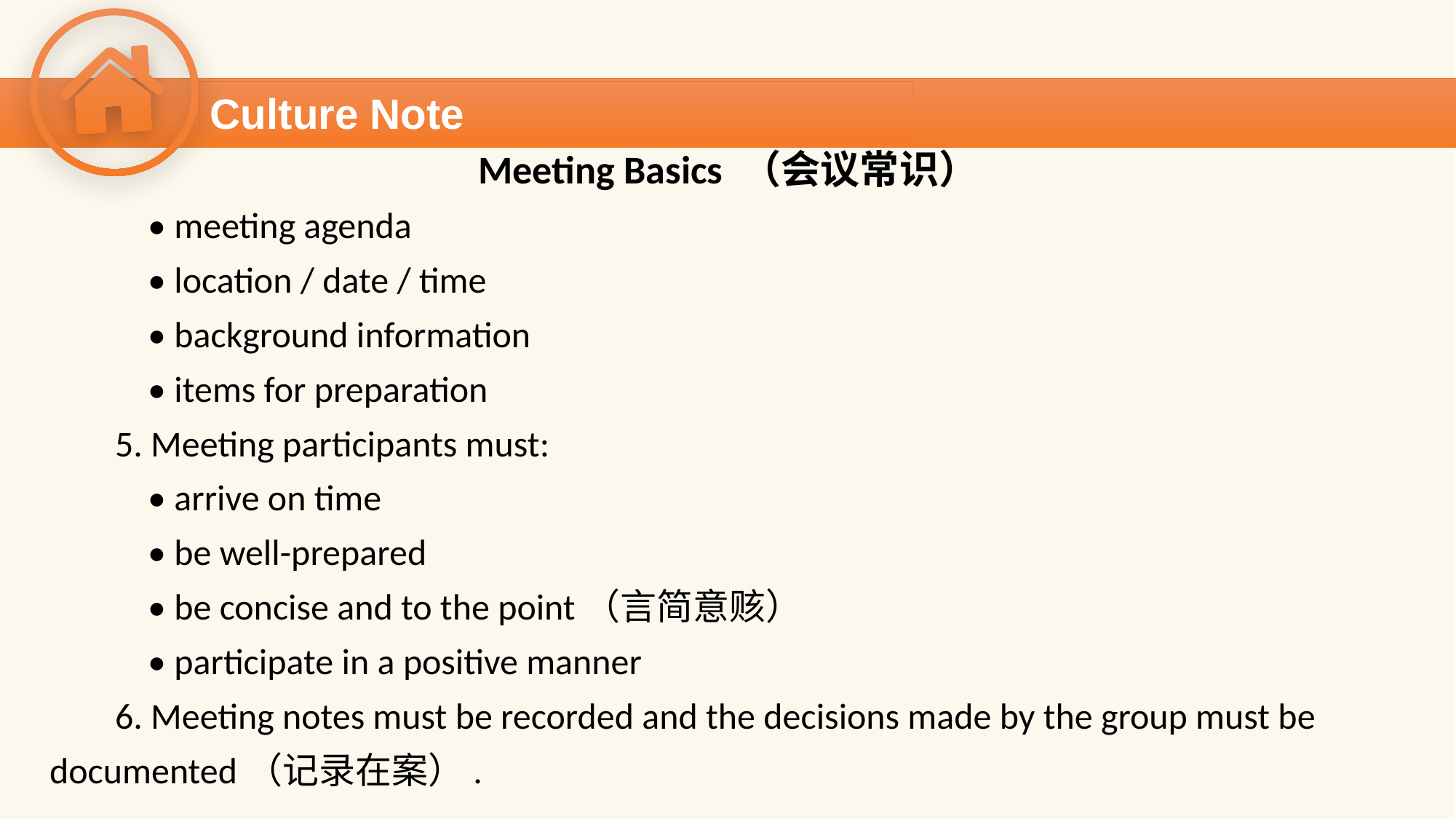

Culture Note
Meeting Basics （会议常识）
            • meeting agenda
            • location / date / time
            • background information
            • items for preparation
        5. Meeting participants must:
            • arrive on time
            • be well-prepared
            • be concise and to the point（言简意赅）
            • participate in a positive manner
        6. Meeting notes must be recorded and the decisions made by the group must be
documented（记录在案）.